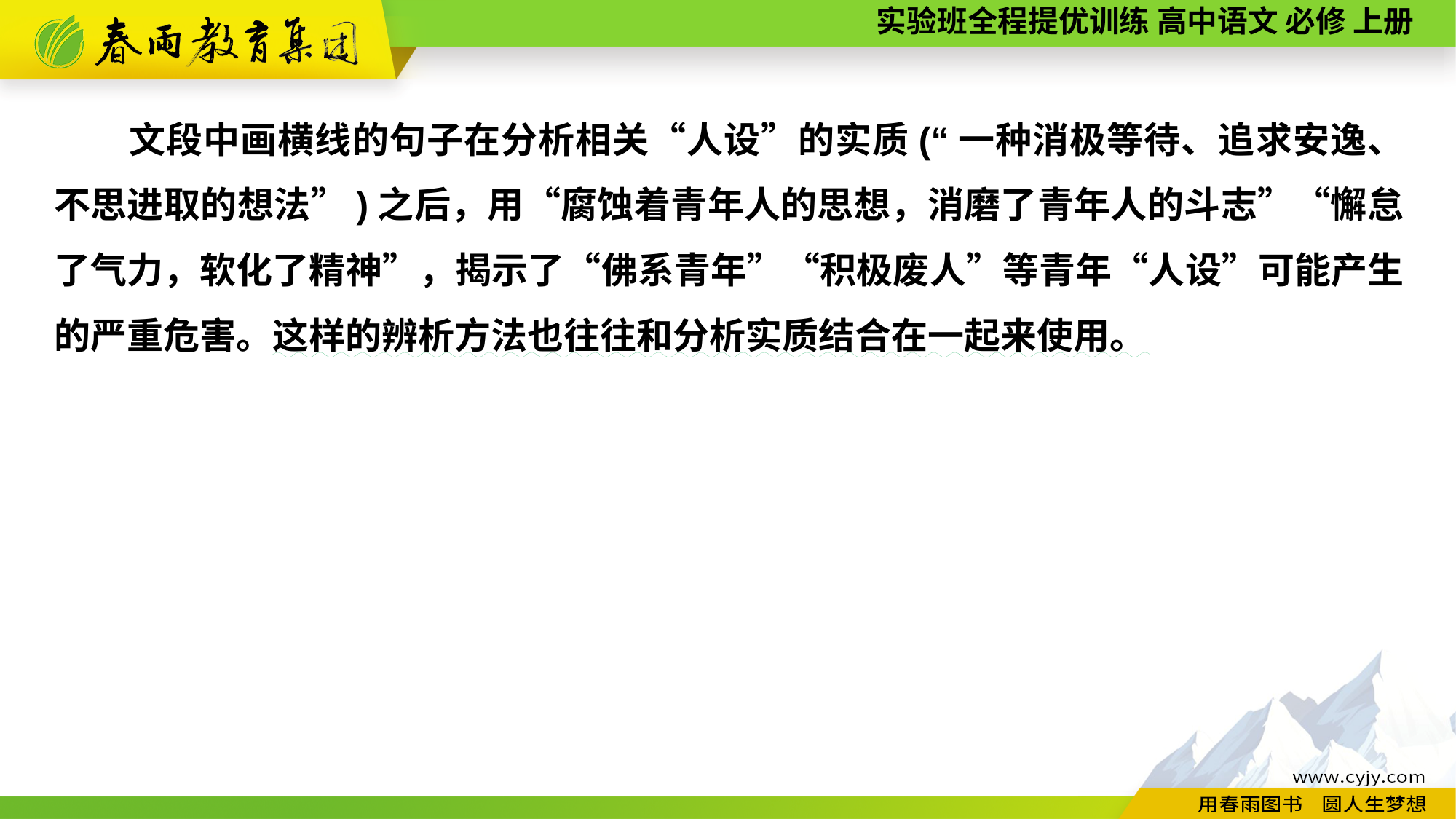

文段中画横线的句子在分析相关“人设”的实质(“一种消极等待、追求安逸、不思进取的想法”)之后，用“腐蚀着青年人的思想，消磨了青年人的斗志”“懈怠了气力，软化了精神”，揭示了“佛系青年”“积极废人”等青年“人设”可能产生的严重危害。这样的辨析方法也往往和分析实质结合在一起来使用。